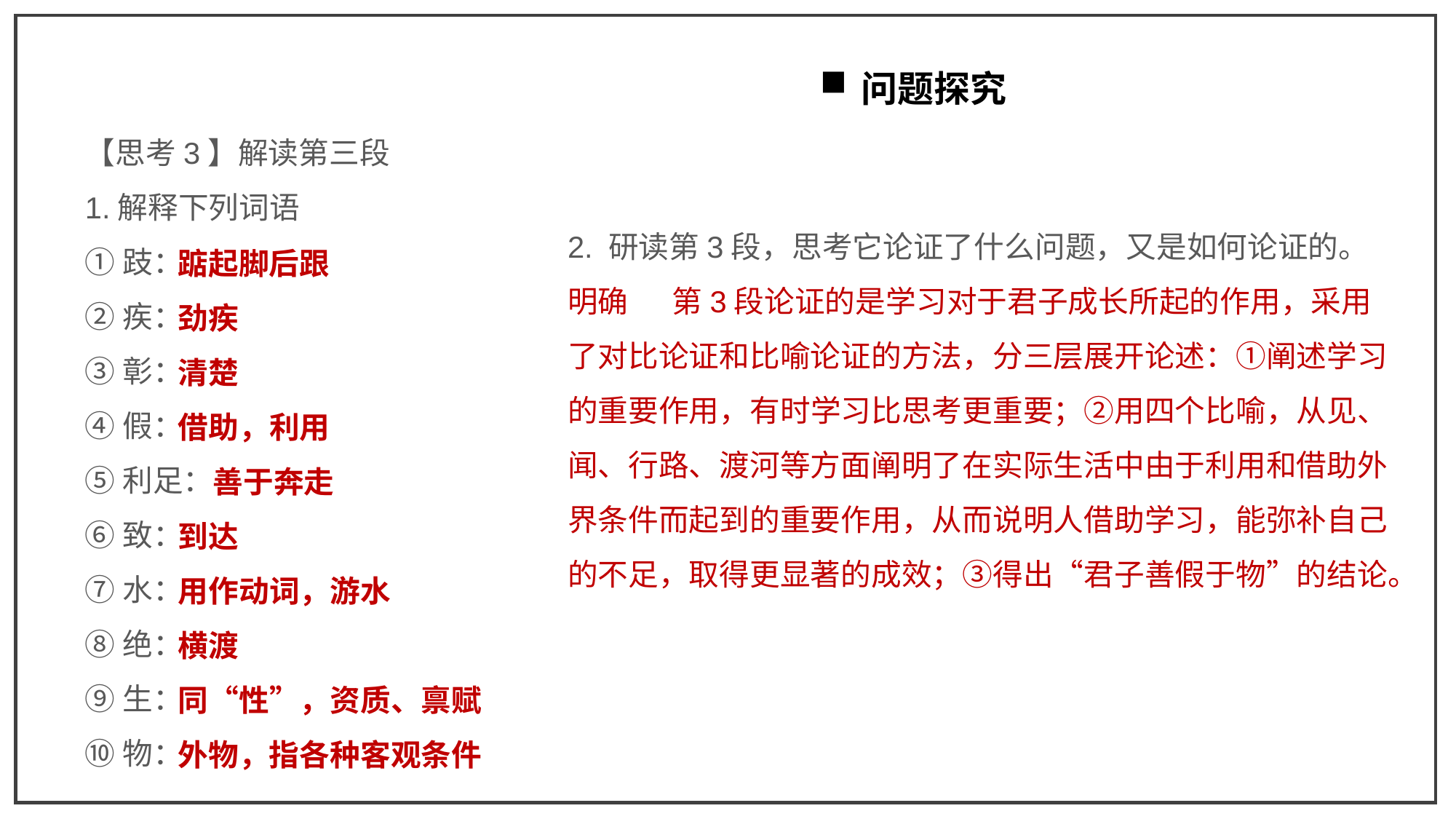

问题探究
【思考3】解读第三段
1.解释下列词语
①跂：
②疾：
③彰：
④假：
⑤利足：
⑥致：
⑦水：
⑧绝：
⑨生：
⑩物：
2. 研读第3段，思考它论证了什么问题，又是如何论证的。
明确  　第3段论证的是学习对于君子成长所起的作用，采用了对比论证和比喻论证的方法，分三层展开论述：①阐述学习的重要作用，有时学习比思考更重要；②用四个比喻，从见、闻、行路、渡河等方面阐明了在实际生活中由于利用和借助外界条件而起到的重要作用，从而说明人借助学习，能弥补自己的不足，取得更显著的成效；③得出“君子善假于物”的结论。
踮起脚后跟
劲疾
清楚
借助，利用
    善于奔走
到达
用作动词，游水
横渡
同“性”，资质、禀赋
外物，指各种客观条件